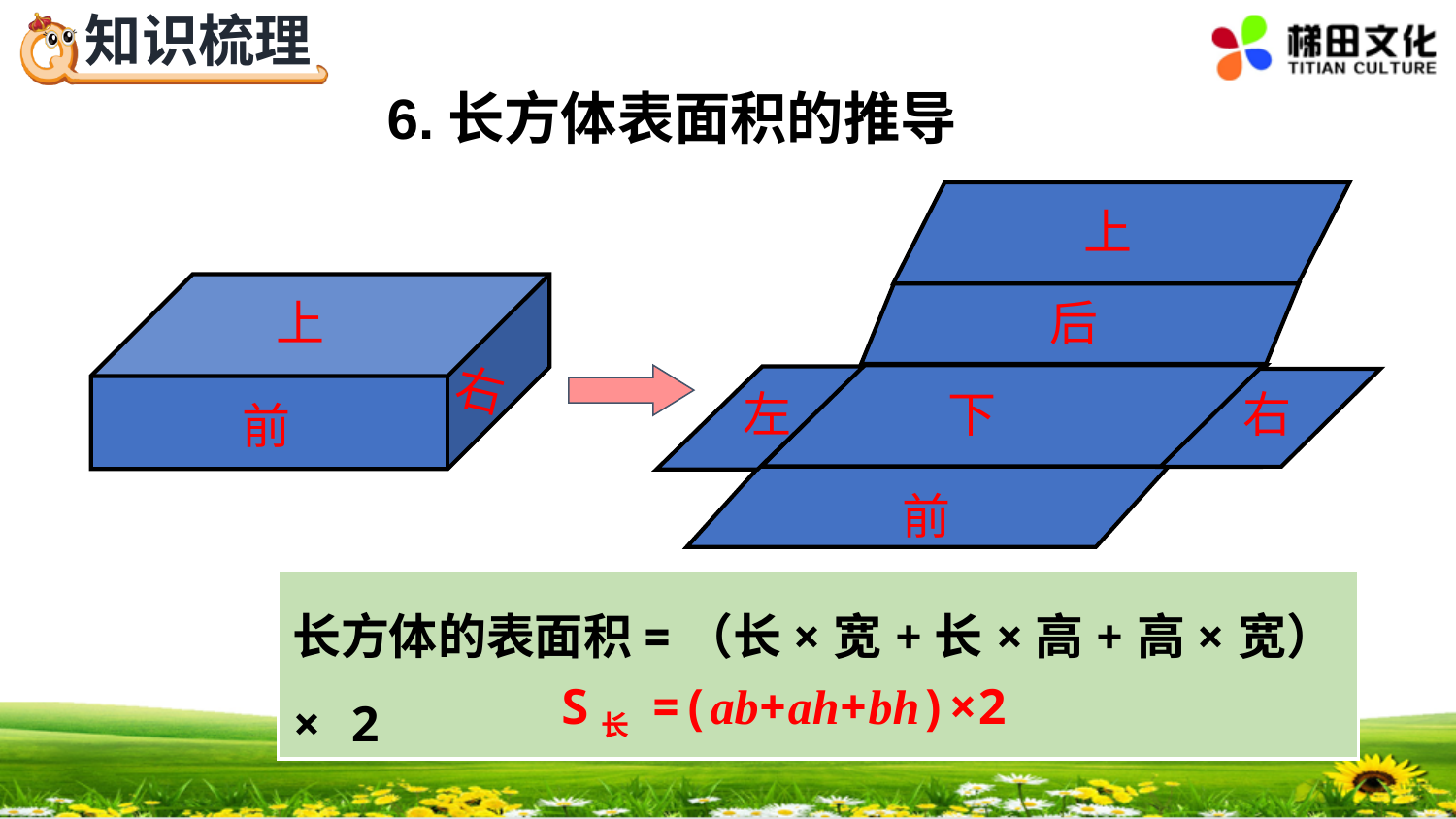

6.长方体表面积的推导

上

上
后
右

左
下
右
前
前
长方体的表面积=（长×宽+长×高+高×宽）× 2
S长 =(ab+ah+bh)×2